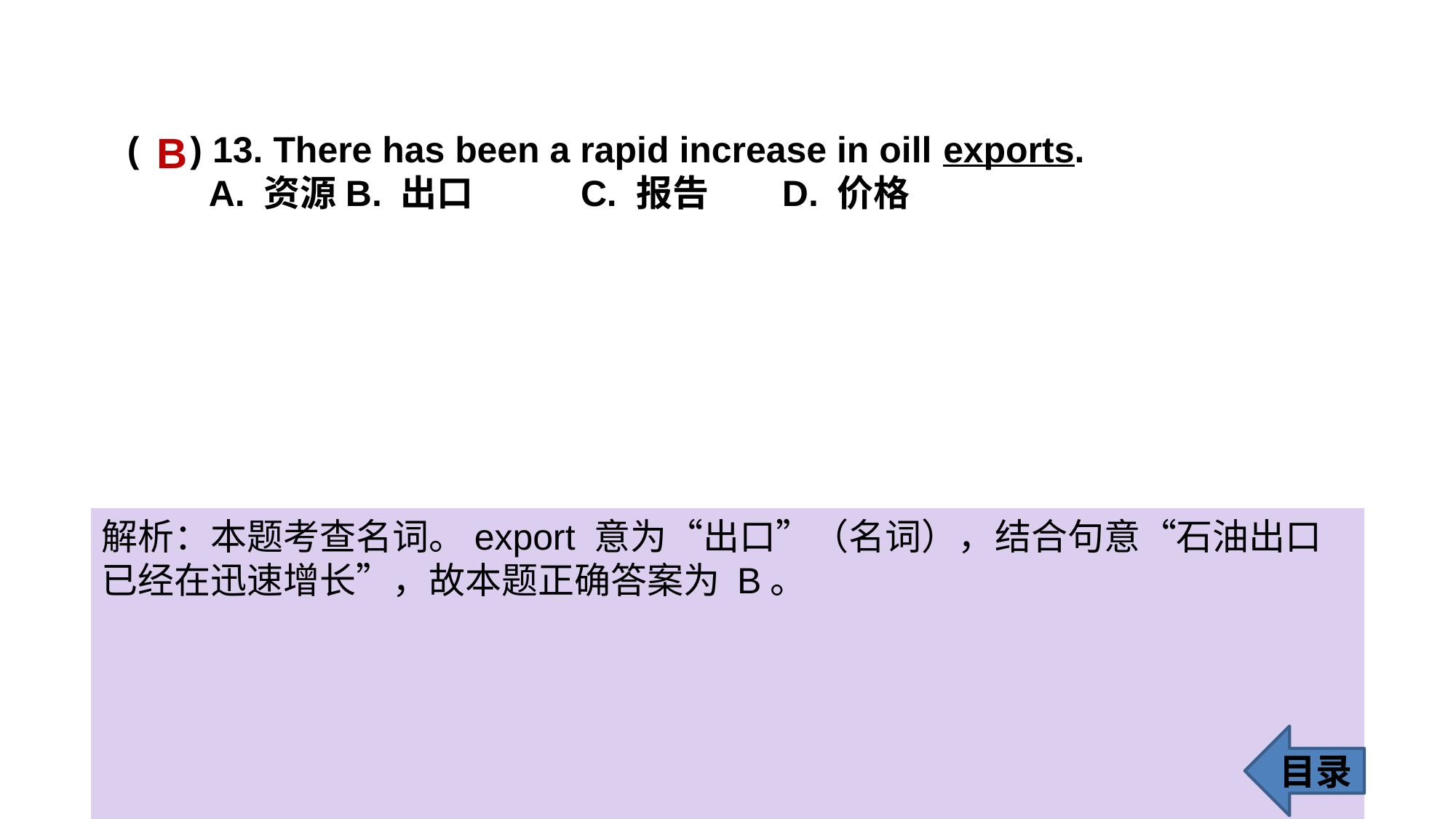

B
(     ) 13. There has been a rapid increase in oill exports.
        A. 资源 	B. 出口	 C. 报告 	D. 价格
解析：本题考查名词。export 意为“出口”（名词），结合句意“石油出口已经在迅速增长”，故本题正确答案为 B。

目录
17